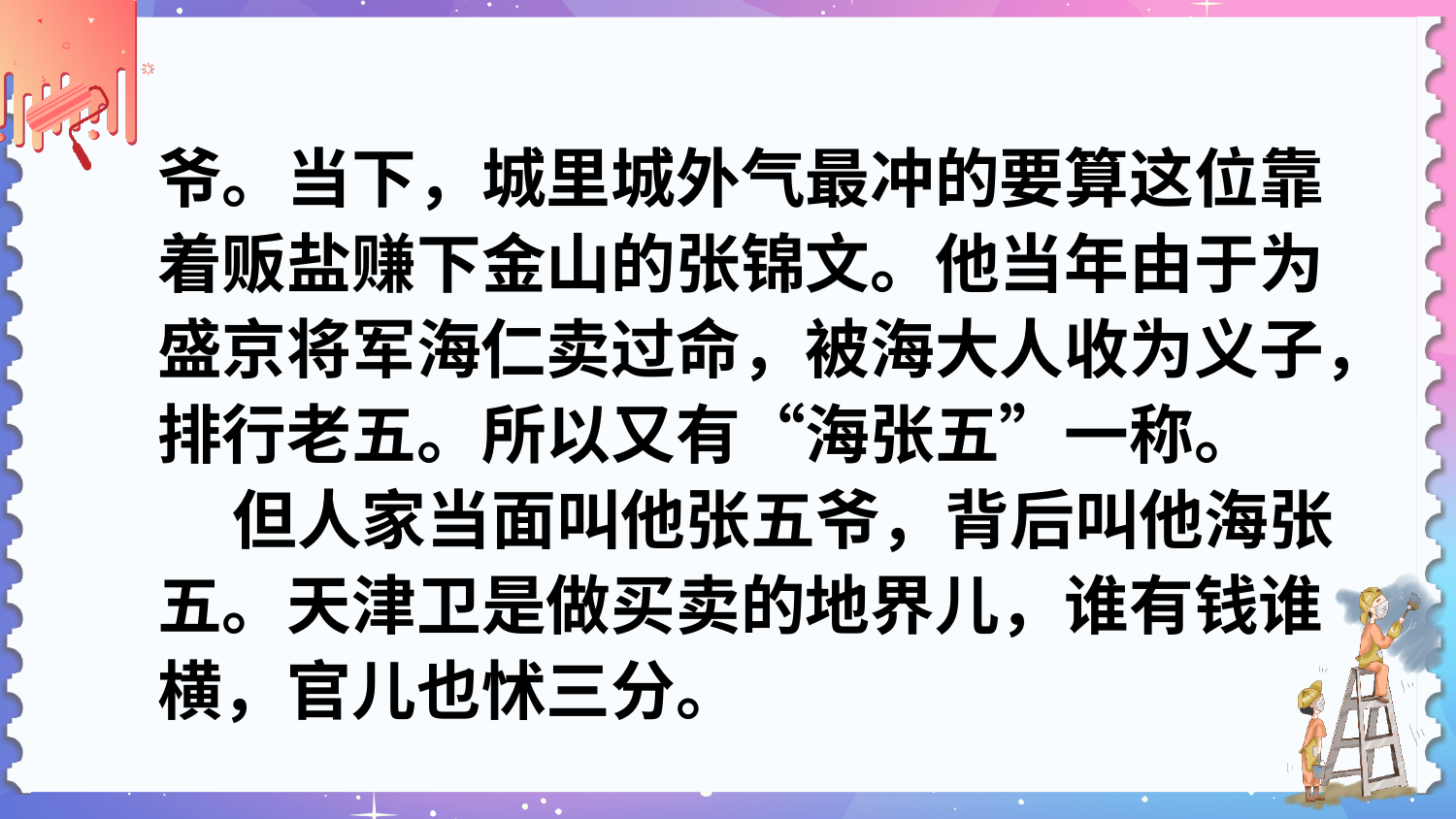

爷。当下，城里城外气最冲的要算这位靠着贩盐赚下金山的张锦文。他当年由于为盛京将军海仁卖过命，被海大人收为义子，排行老五。所以又有“海张五”一称。
    但人家当面叫他张五爷，背后叫他海张五。天津卫是做买卖的地界儿，谁有钱谁横，官儿也怵三分。